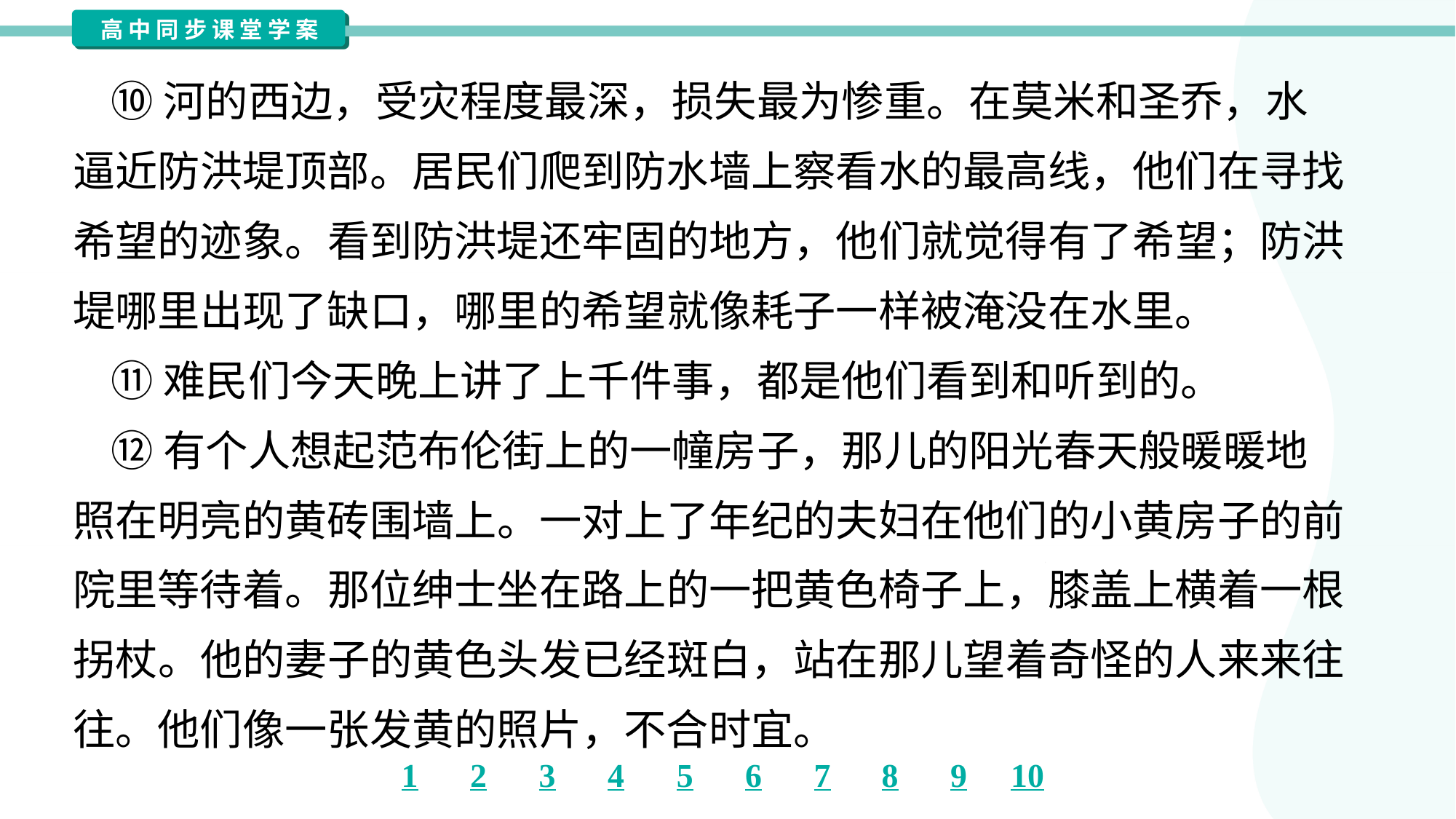

⑩河的西边，受灾程度最深，损失最为惨重。在莫米和圣乔，水
逼近防洪堤顶部。居民们爬到防水墙上察看水的最高线，他们在寻找
希望的迹象。看到防洪堤还牢固的地方，他们就觉得有了希望；防洪
堤哪里出现了缺口，哪里的希望就像耗子一样被淹没在水里。
    ⑪难民们今天晚上讲了上千件事，都是他们看到和听到的。
    ⑫有个人想起范布伦街上的一幢房子，那儿的阳光春天般暖暖地
照在明亮的黄砖围墙上。一对上了年纪的夫妇在他们的小黄房子的前
院里等待着。那位绅士坐在路上的一把黄色椅子上，膝盖上横着一根
拐杖。他的妻子的黄色头发已经斑白，站在那儿望着奇怪的人来来往
往。他们像一张发黄的照片，不合时宜。